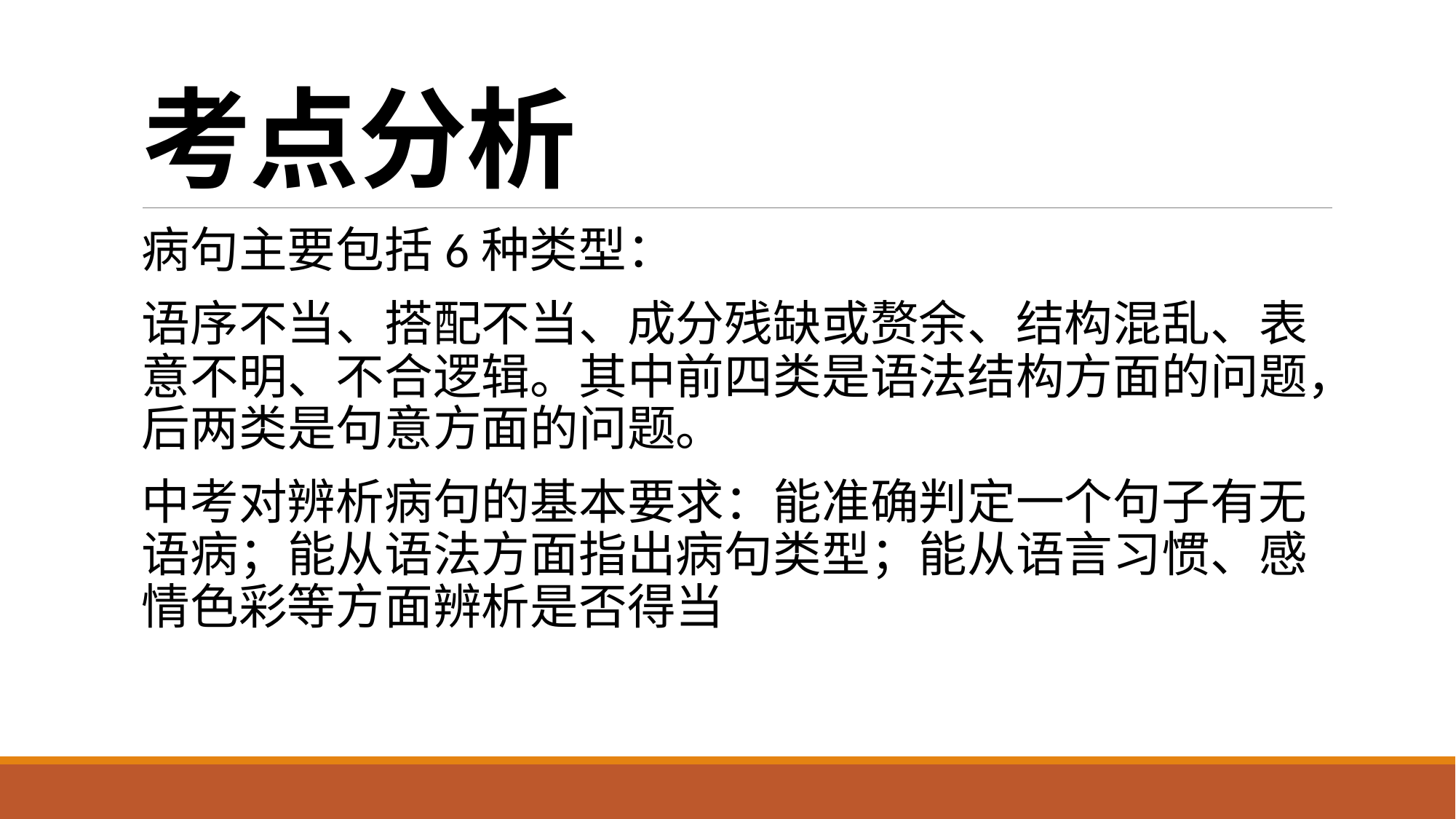

# 考点分析
病句主要包括6种类型：
语序不当、搭配不当、成分残缺或赘余、结构混乱、表意不明、不合逻辑。其中前四类是语法结构方面的问题，后两类是句意方面的问题。
中考对辨析病句的基本要求：能准确判定一个句子有无语病；能从语法方面指出病句类型；能从语言习惯、感情色彩等方面辨析是否得当